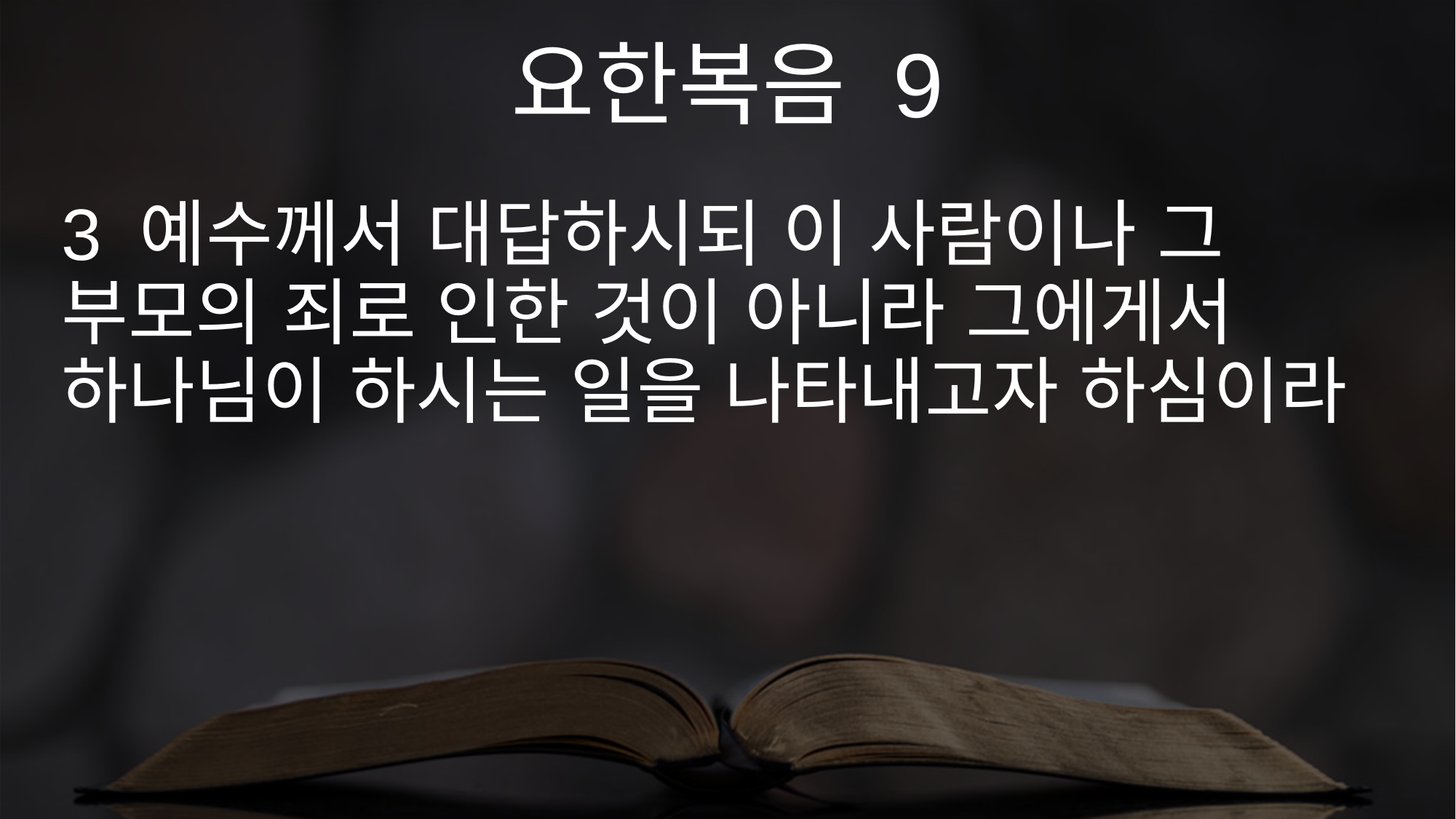

요한복음 9
3 예수께서 대답하시되 이 사람이나 그 부모의 죄로 인한 것이 아니라 그에게서 하나님이 하시는 일을 나타내고자 하심이라